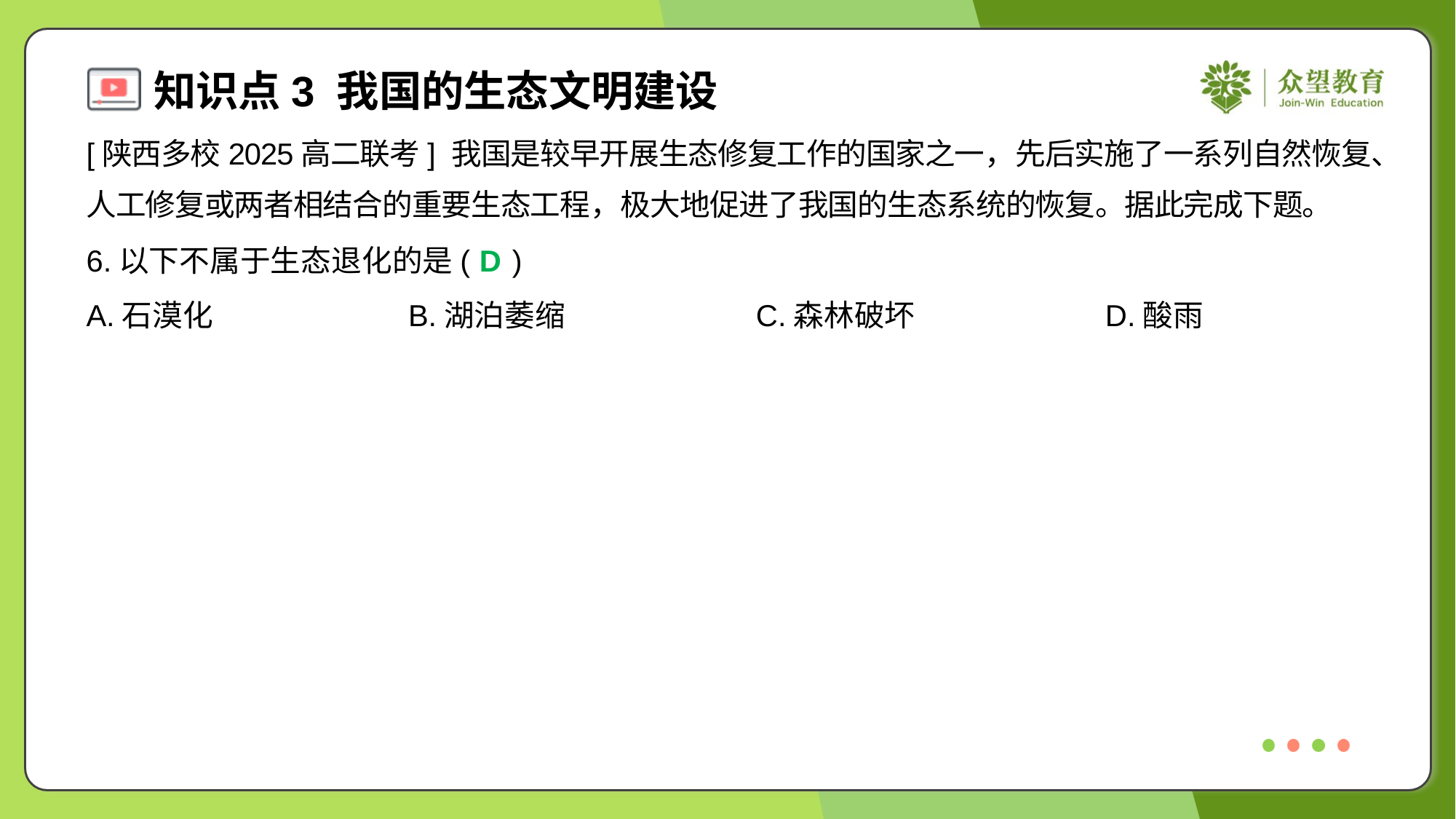

[陕西多校2025高二联考] 我国是较早开展生态修复工作的国家之一，先后实施了一系列自然恢复、
人工修复或两者相结合的重要生态工程，极大地促进了我国的生态系统的恢复。据此完成下题。
6.以下不属于生态退化的是(     )
D
A.石漠化	B.湖泊萎缩	C.森林破坏	D.酸雨